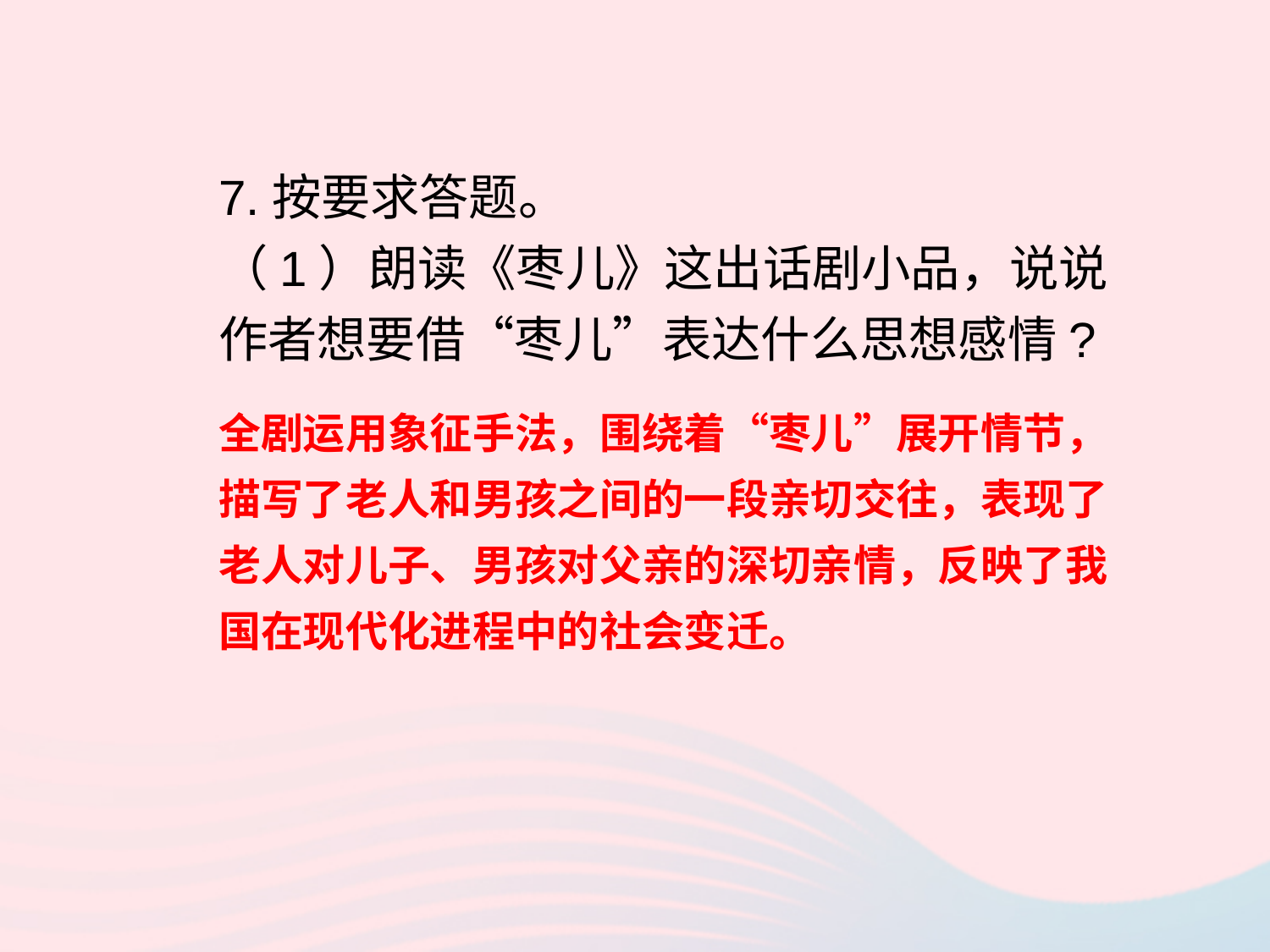

7.按要求答题。
（1）朗读《枣儿》这出话剧小品，说说作者想要借“枣儿”表达什么思想感情?
全剧运用象征手法，围绕着“枣儿”展开情节，描写了老人和男孩之间的一段亲切交往，表现了老人对儿子、男孩对父亲的深切亲情，反映了我国在现代化进程中的社会变迁。